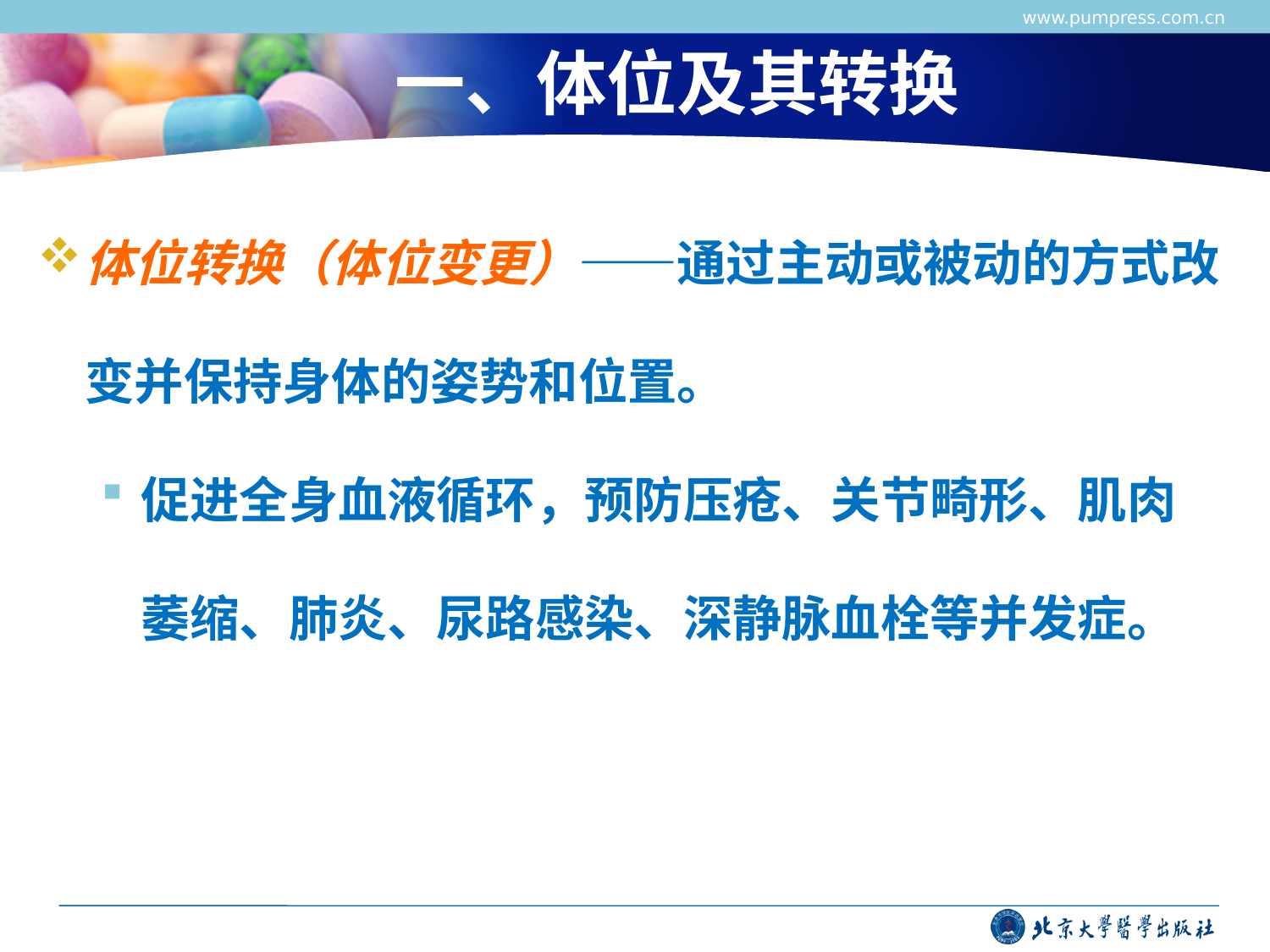

www.pumpress.com.cn
# 一、体位及其转换
体位转换（体位变更）——通过主动或被动的方式改变并保持身体的姿势和位置。
促进全身血液循环，预防压疮、关节畸形、肌肉萎缩、肺炎、尿路感染、深静脉血栓等并发症。